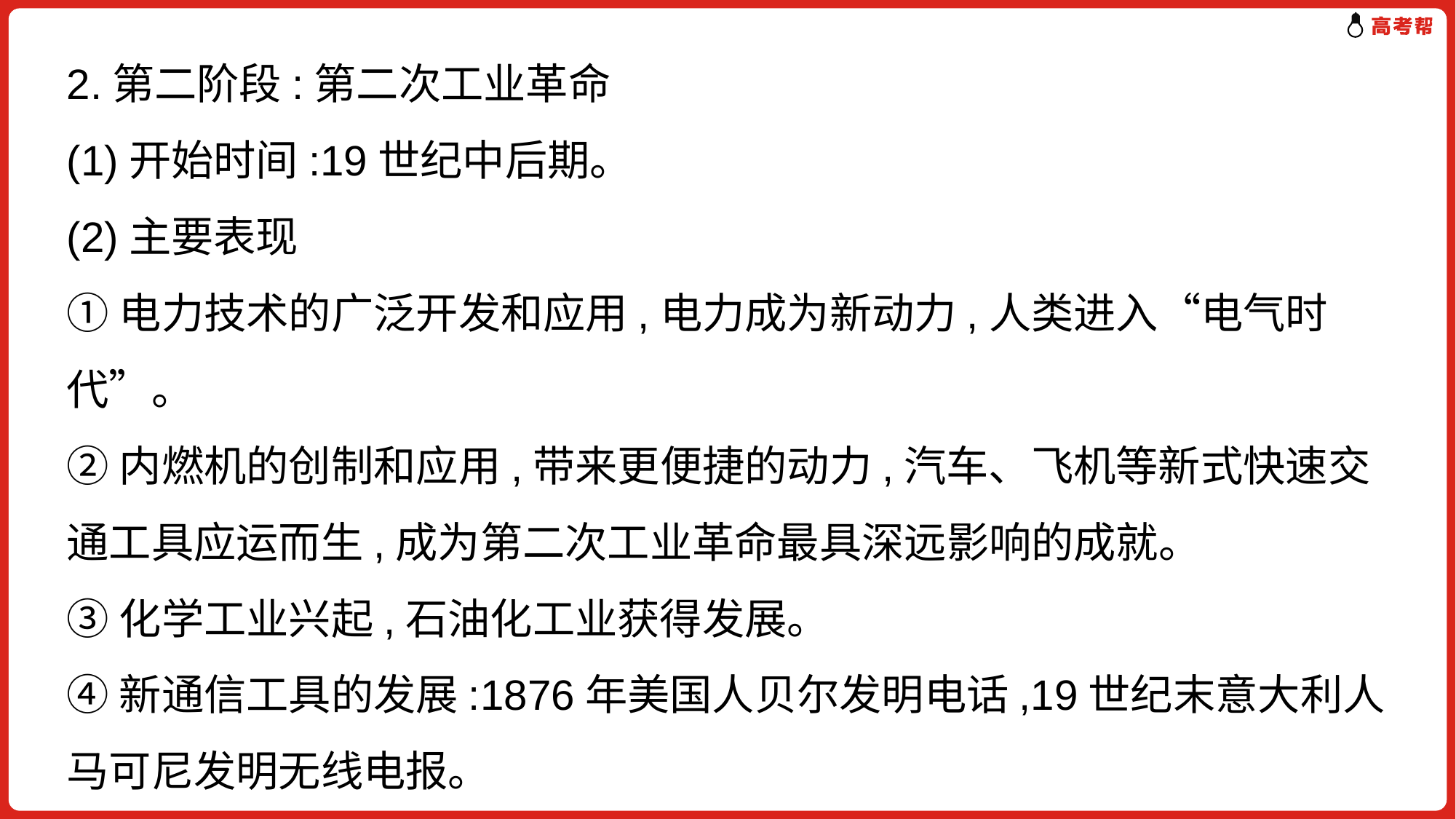

2.第二阶段:第二次工业革命
(1)开始时间:19世纪中后期。
(2)主要表现
①电力技术的广泛开发和应用,电力成为新动力,人类进入“电气时代”。
②内燃机的创制和应用,带来更便捷的动力,汽车、飞机等新式快速交通工具应运而生,成为第二次工业革命最具深远影响的成就。
③化学工业兴起,石油化工业获得发展。
④新通信工具的发展:1876年美国人贝尔发明电话,19世纪末意大利人马可尼发明无线电报。